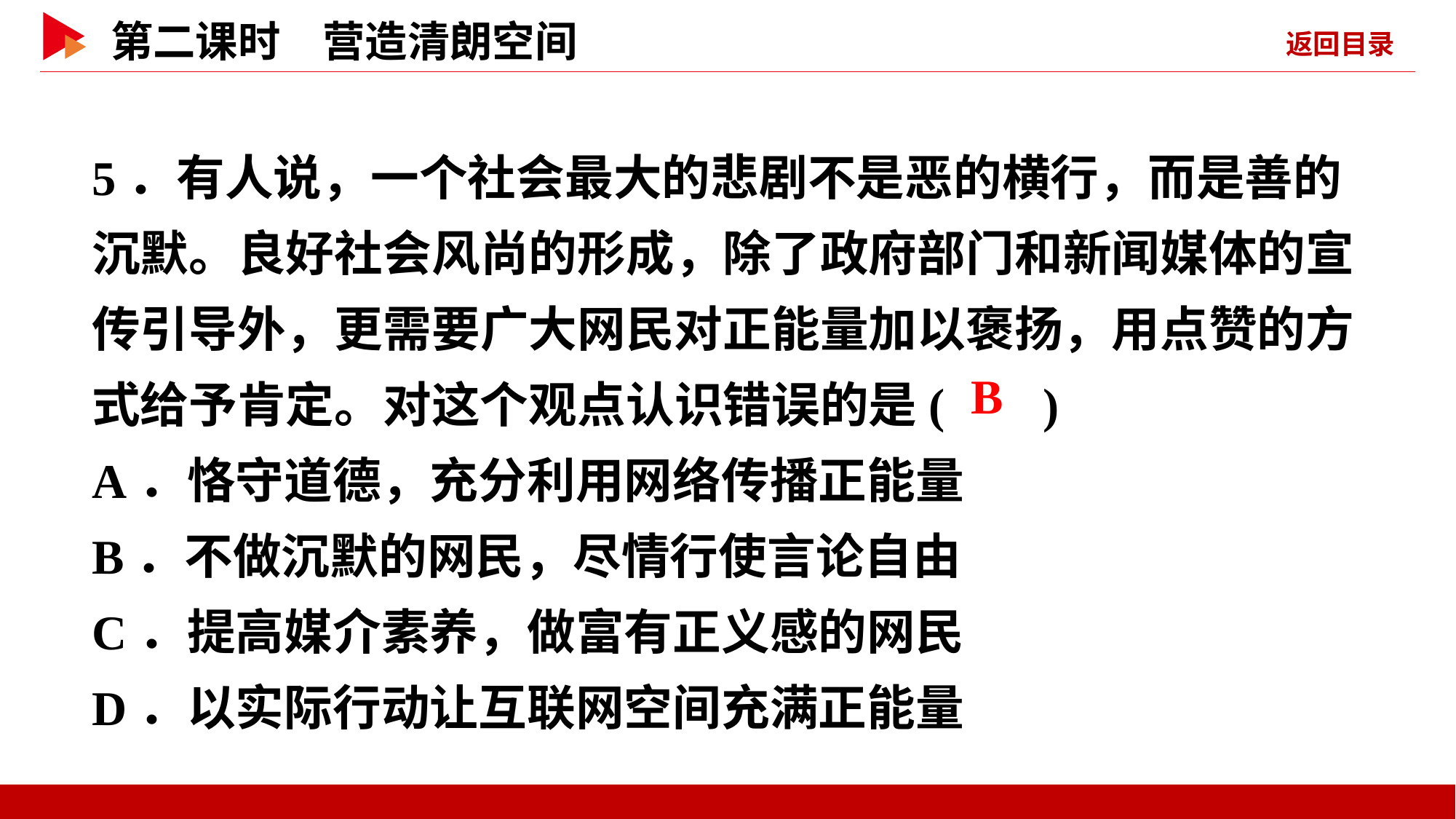

5．有人说，一个社会最大的悲剧不是恶的横行，而是善的沉默。良好社会风尚的形成，除了政府部门和新闻媒体的宣传引导外，更需要广大网民对正能量加以褒扬，用点赞的方式给予肯定。对这个观点认识错误的是(        )
A．恪守道德，充分利用网络传播正能量
B．不做沉默的网民，尽情行使言论自由
C．提高媒介素养，做富有正义感的网民
D．以实际行动让互联网空间充满正能量
   B